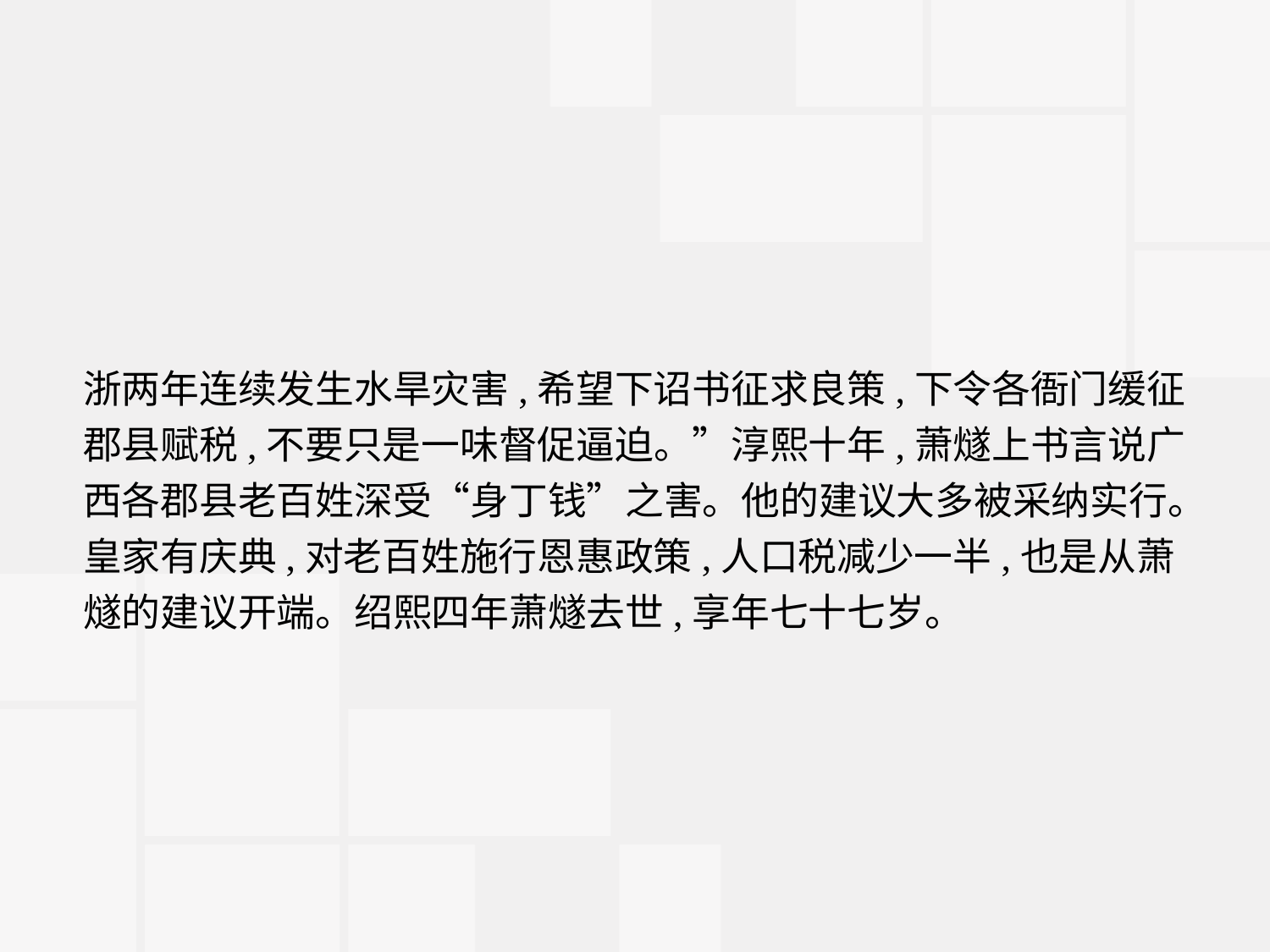

浙两年连续发生水旱灾害,希望下诏书征求良策,下令各衙门缓征郡县赋税,不要只是一味督促逼迫。”淳熙十年,萧燧上书言说广西各郡县老百姓深受“身丁钱”之害。他的建议大多被采纳实行。皇家有庆典,对老百姓施行恩惠政策,人口税减少一半,也是从萧燧的建议开端。绍熙四年萧燧去世,享年七十七岁。